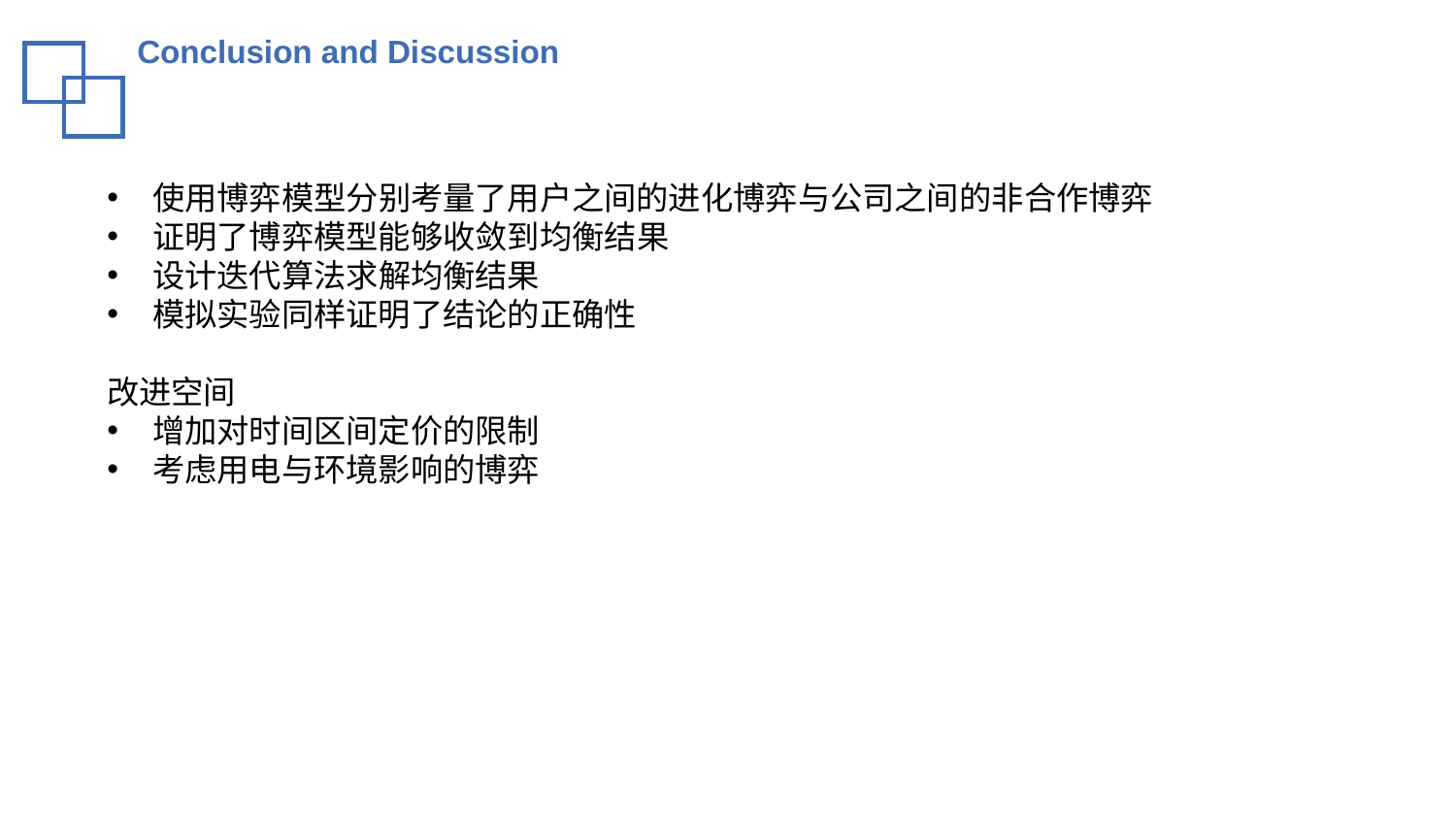

Conclusion and Discussion

使用博弈模型分别考量了用户之间的进化博弈与公司之间的非合作博弈
证明了博弈模型能够收敛到均衡结果
设计迭代算法求解均衡结果
模拟实验同样证明了结论的正确性

改进空间
增加对时间区间定价的限制
考虑用电与环境影响的博弈